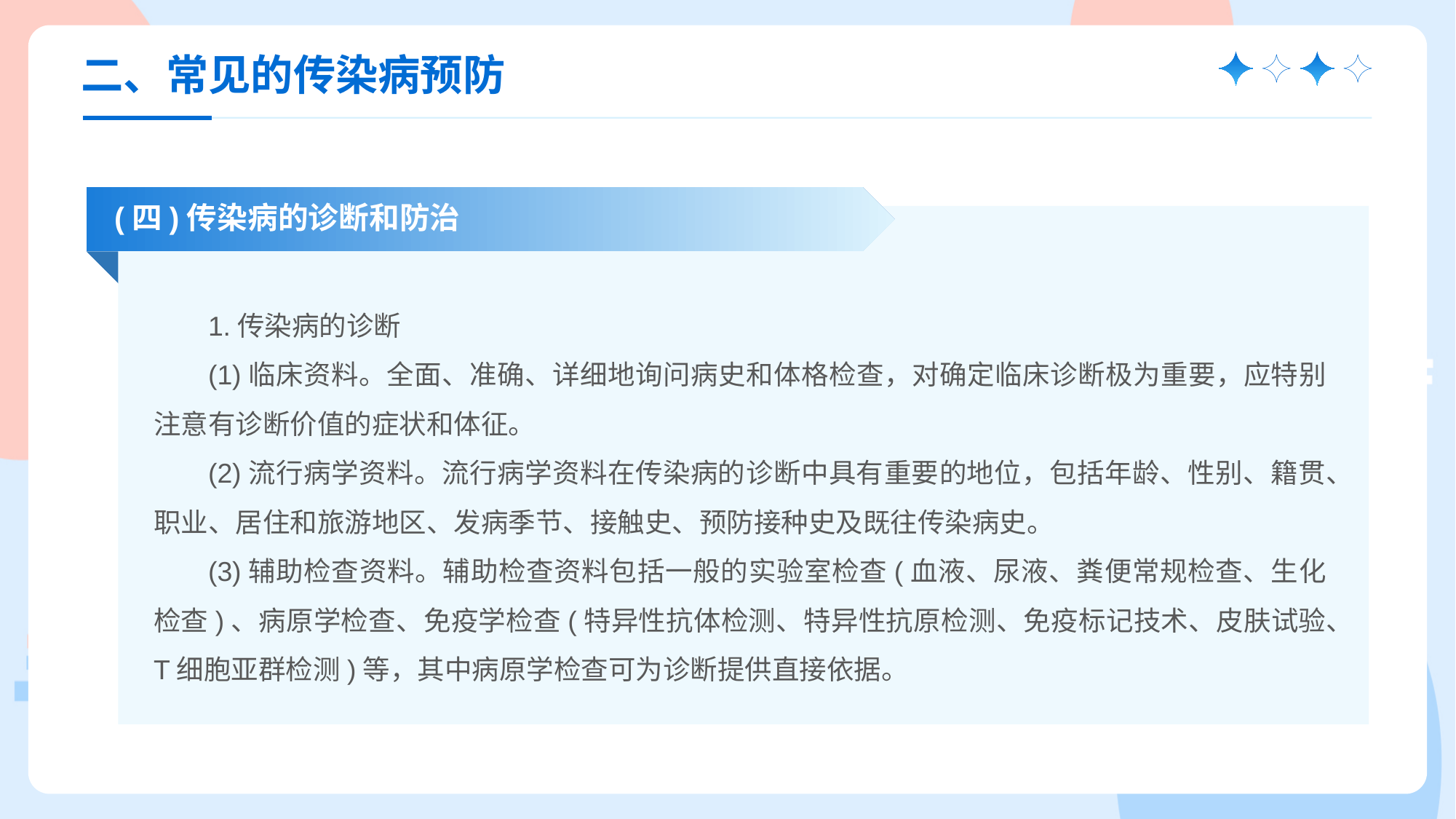

二、常见的传染病预防
(四)传染病的诊断和防治

1.传染病的诊断
(1)临床资料。全面、准确、详细地询问病史和体格检查，对确定临床诊断极为重要，应特别注意有诊断价值的症状和体征。
(2)流行病学资料。流行病学资料在传染病的诊断中具有重要的地位，包括年龄、性别、籍贯、职业、居住和旅游地区、发病季节、接触史、预防接种史及既往传染病史。
(3)辅助检查资料。辅助检查资料包括一般的实验室检查(血液、尿液、粪便常规检查、生化检查)、病原学检查、免疫学检查(特异性抗体检测、特异性抗原检测、免疫标记技术、皮肤试验、T细胞亚群检测)等，其中病原学检查可为诊断提供直接依据。